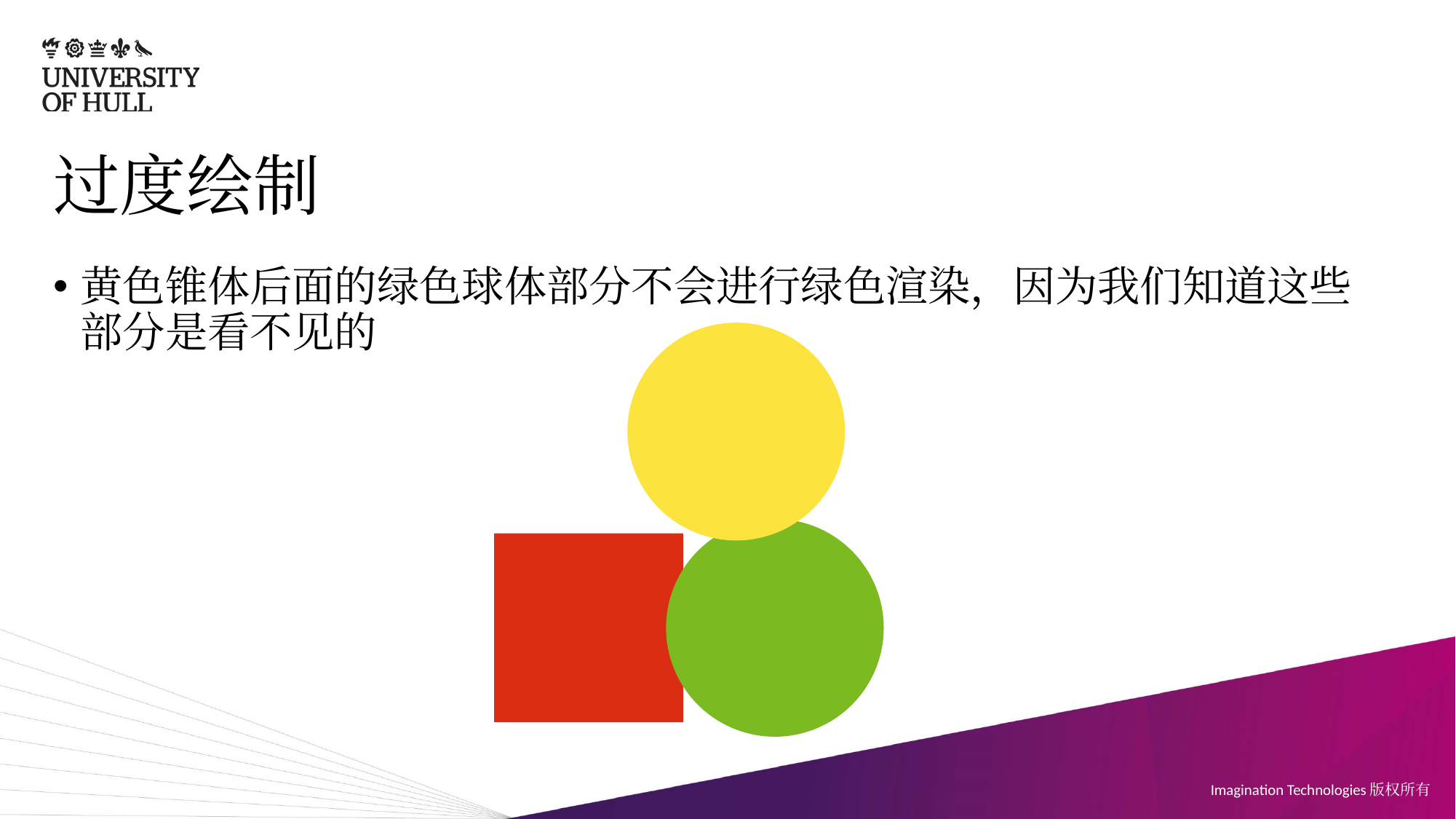

# 过度绘制
黄色锥体后面的绿色球体部分不会进行绿色渲染，因为我们知道这些部分是看不见的